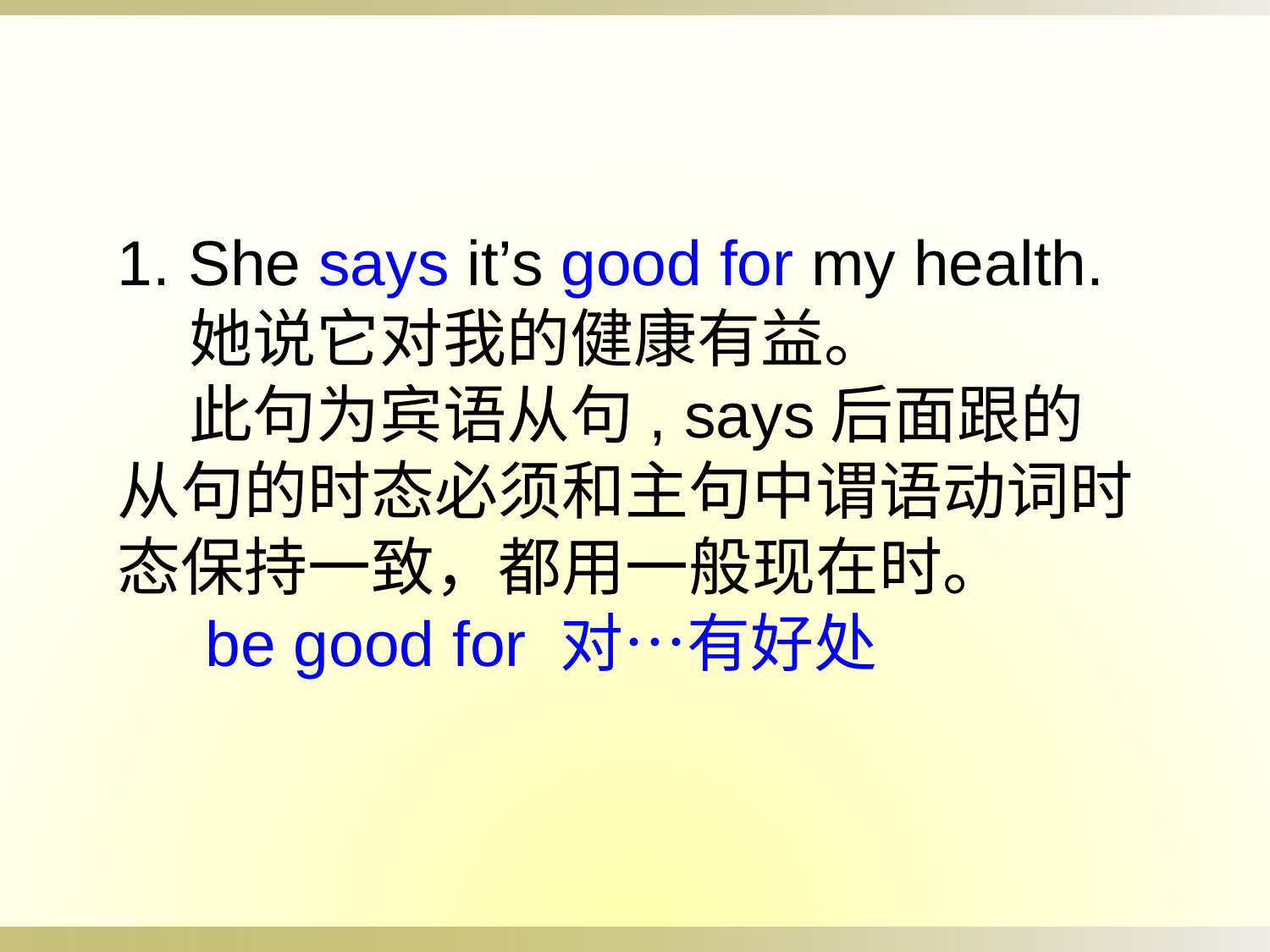

1. She says it’s good for my health.
    她说它对我的健康有益。
    此句为宾语从句, says后面跟的从句的时态必须和主句中谓语动词时态保持一致，都用一般现在时。
     be good for 对…有好处